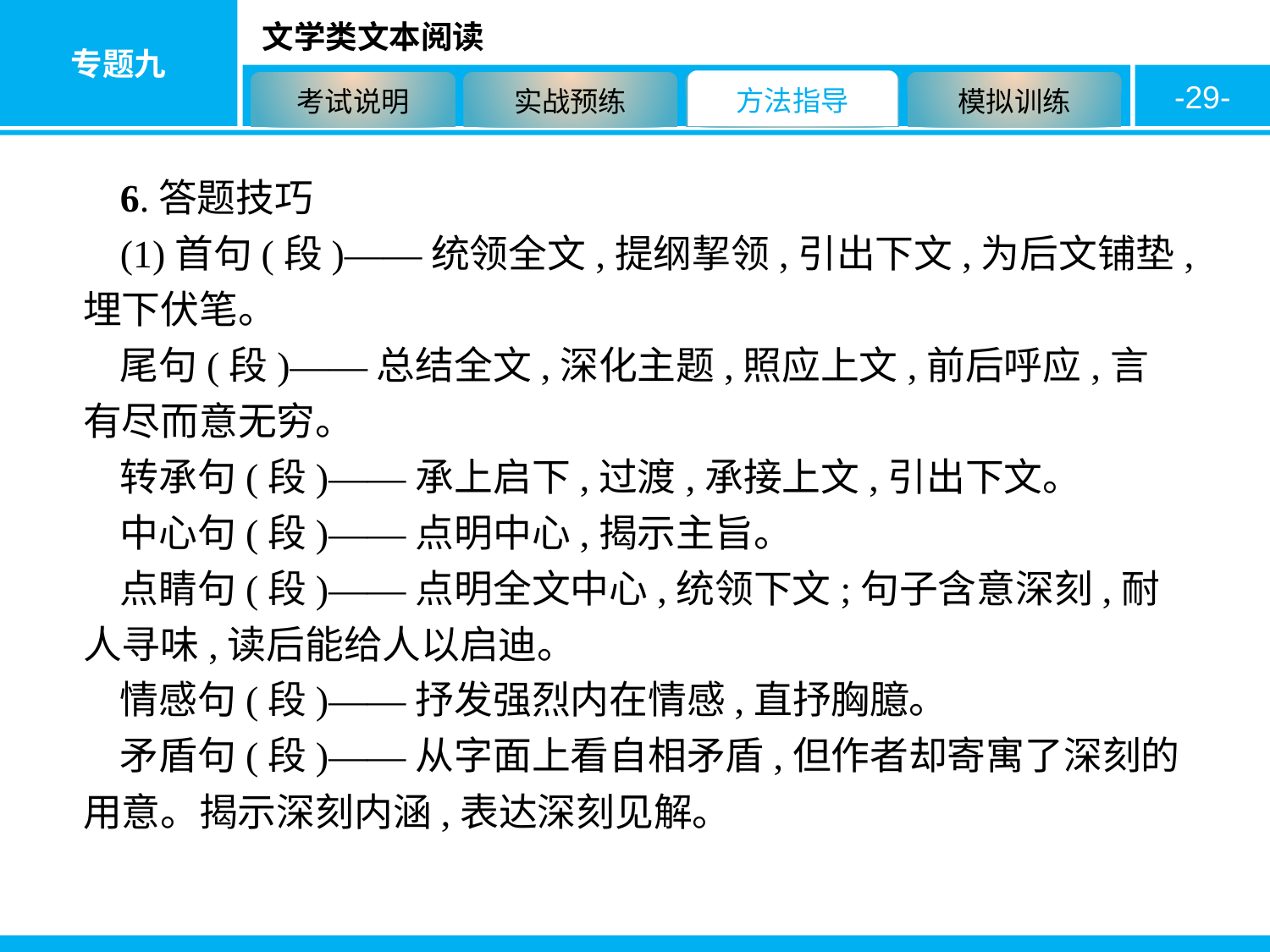

-29-
6.答题技巧
(1)首句(段)——统领全文,提纲挈领,引出下文,为后文铺垫,埋下伏笔。
尾句(段)——总结全文,深化主题,照应上文,前后呼应,言有尽而意无穷。
转承句(段)——承上启下,过渡,承接上文,引出下文。
中心句(段)——点明中心,揭示主旨。
点睛句(段)——点明全文中心,统领下文;句子含意深刻,耐人寻味,读后能给人以启迪。
情感句(段)——抒发强烈内在情感,直抒胸臆。
矛盾句(段)——从字面上看自相矛盾,但作者却寄寓了深刻的用意。揭示深刻内涵,表达深刻见解。